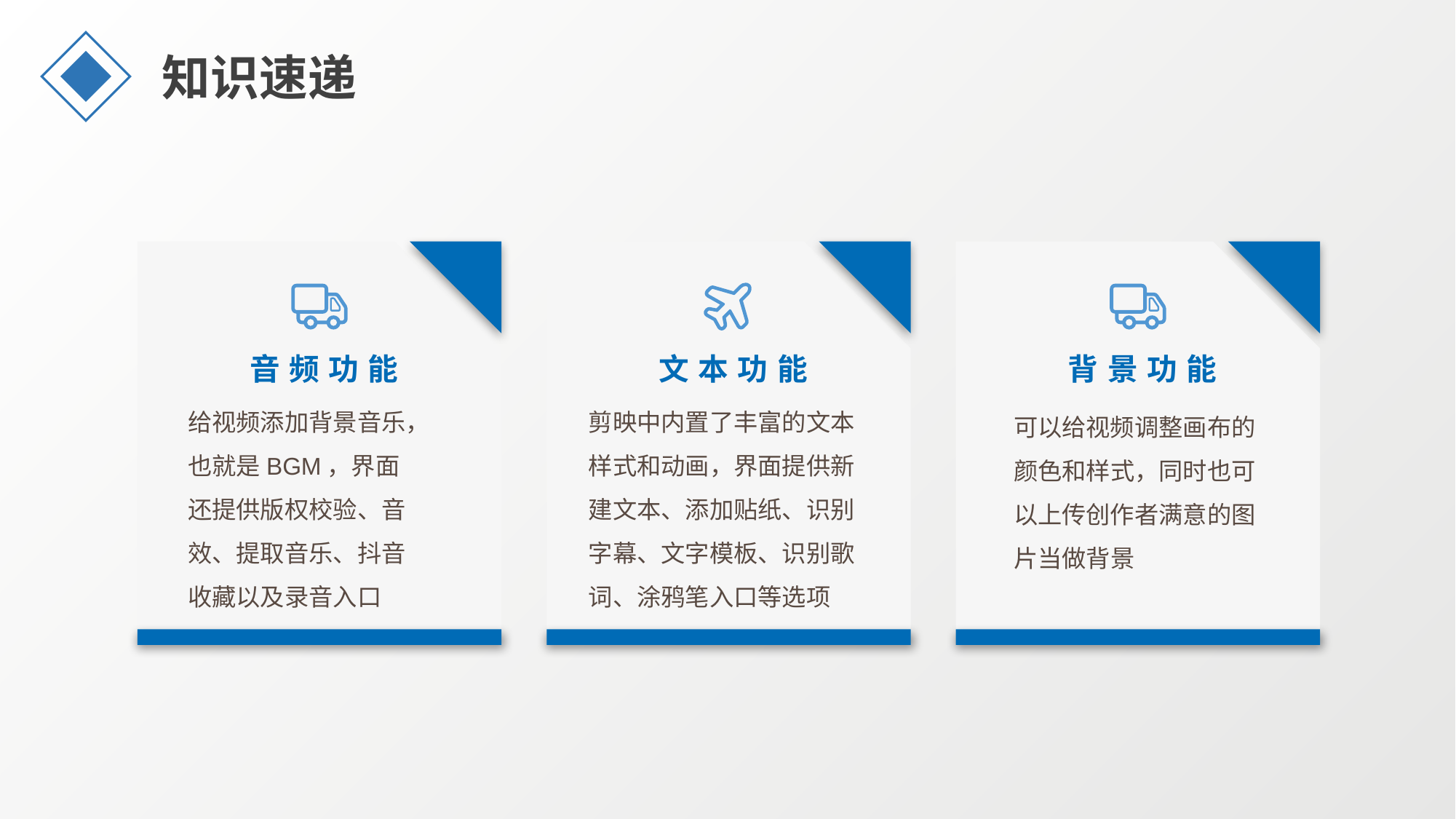

知识速递

音频功能
给视频添加背景音乐，也就是BGM，界面还提供版权校验、音效、提取音乐、抖音收藏以及录音入口

文本功能
剪映中内置了丰富的文本样式和动画，界面提供新建文本、添加贴纸、识别字幕、文字模板、识别歌词、涂鸦笔入口等选项

背景功能
可以给视频调整画布的颜色和样式，同时也可以上传创作者满意的图片当做背景